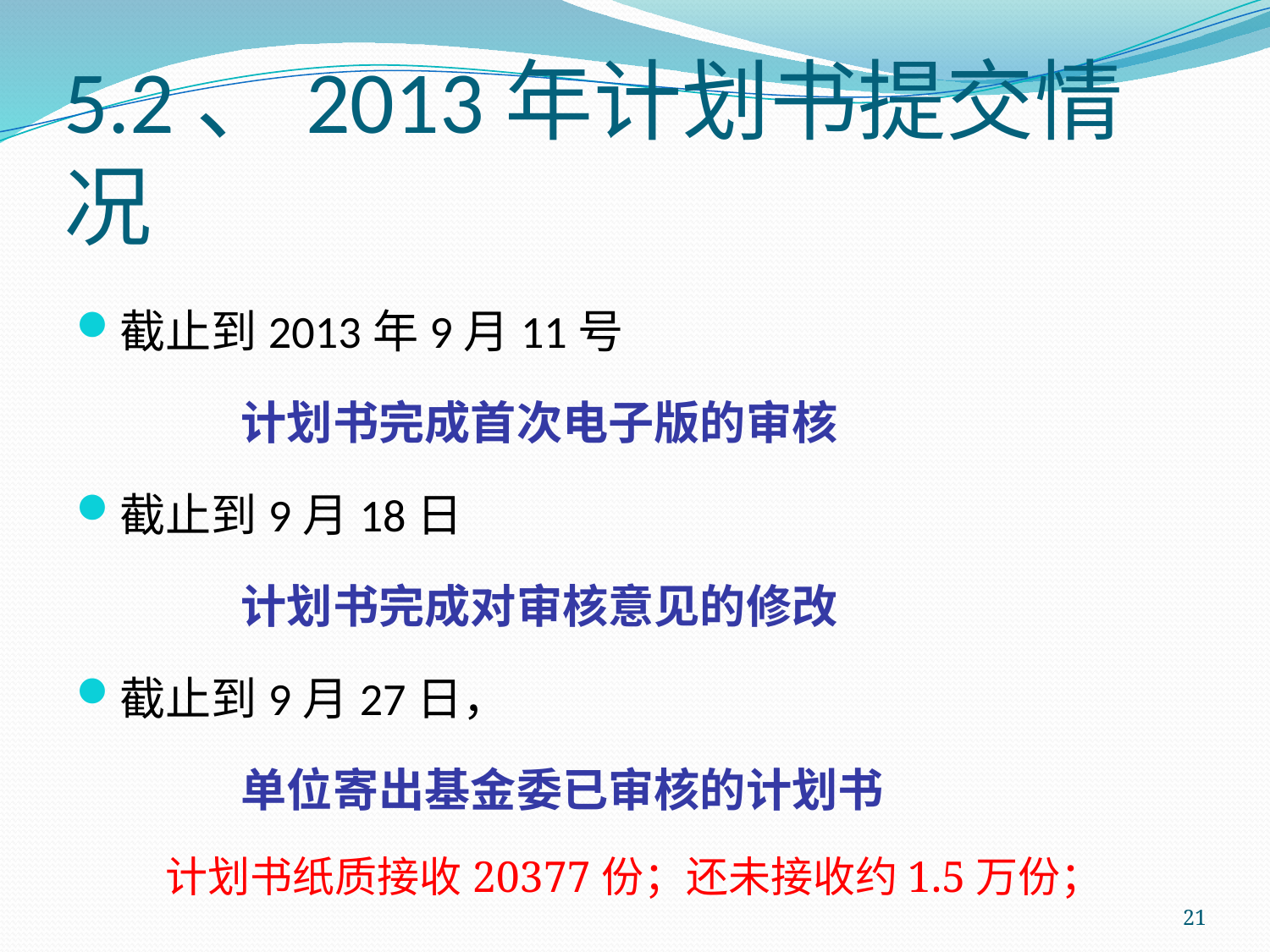

# 5.2、2013年计划书提交情况
截止到2013年9月11号
      	计划书完成首次电子版的审核
截止到9月18日
		计划书完成对审核意见的修改
截止到9月27日，
		单位寄出基金委已审核的计划书
计划书纸质接收20377份；还未接收约1.5万份；
21